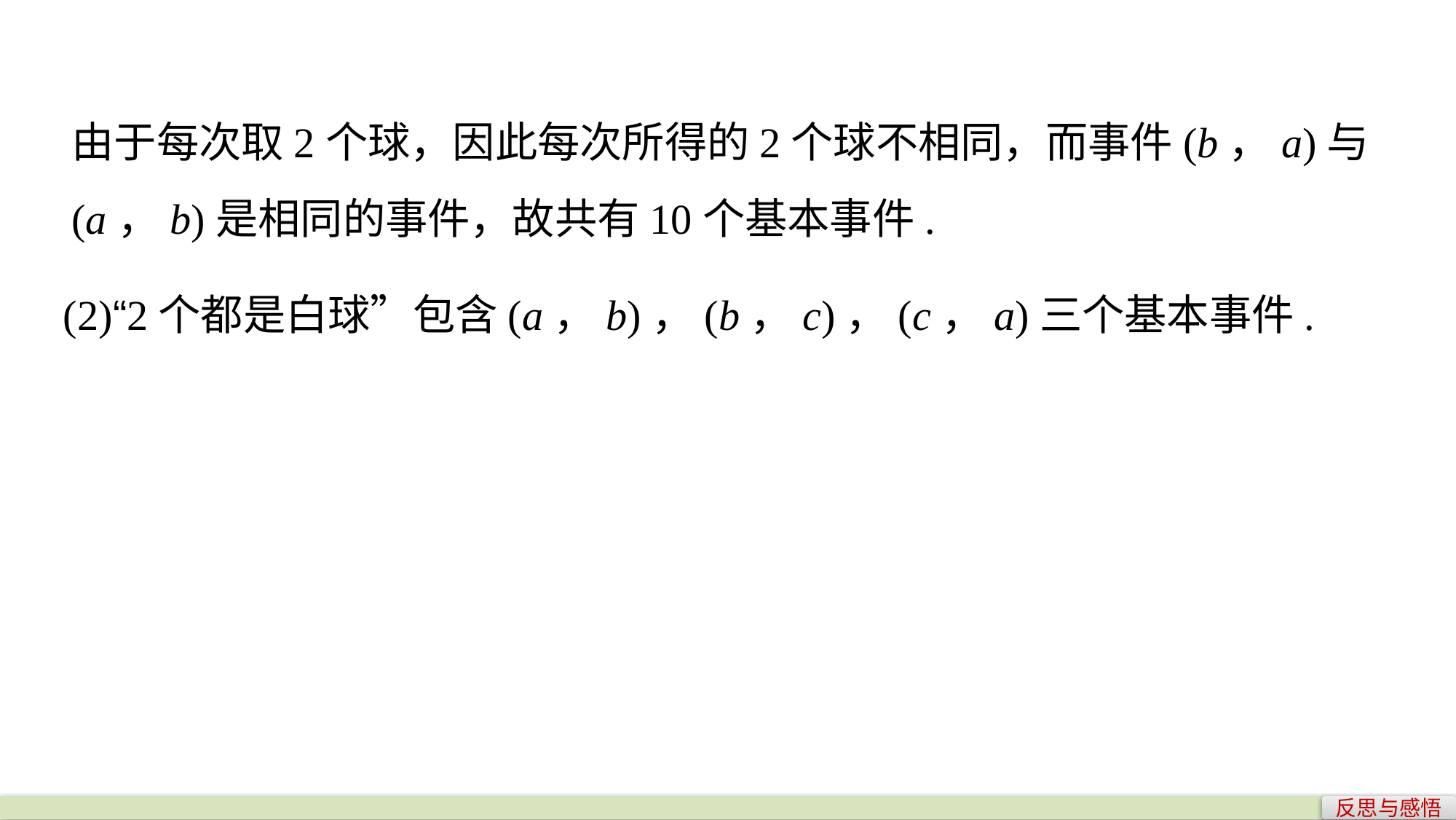

由于每次取2个球，因此每次所得的2个球不相同，而事件(b，a)与(a，b)是相同的事件，故共有10个基本事件.
(2)“2个都是白球”包含(a，b)，(b，c)，(c，a)三个基本事件.
反思与感悟